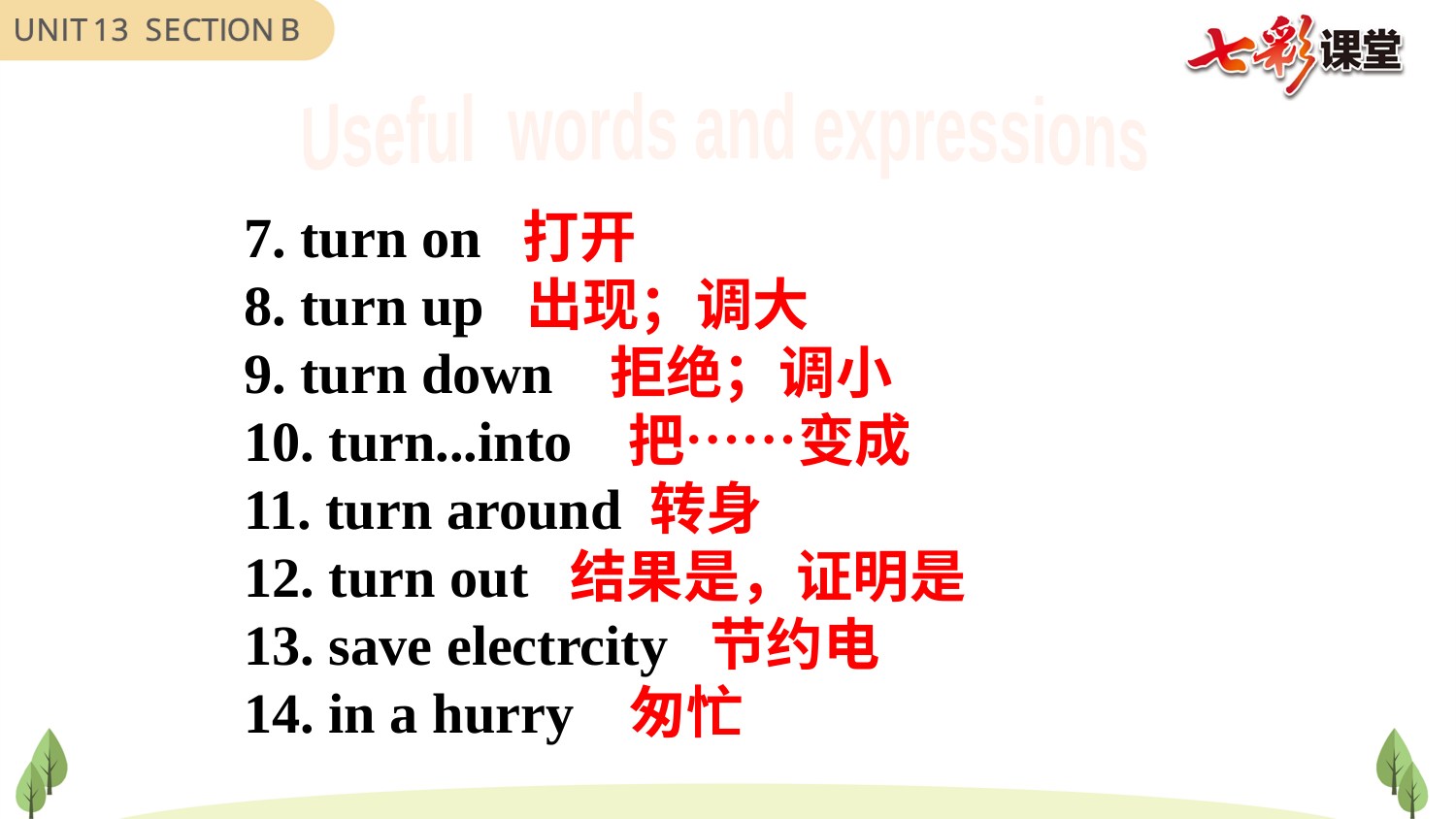

Useful  words and expressions
7. turn on  打开
8. turn up  出现；调大
9. turn down   拒绝；调小
10. turn...into   把……变成
11. turn around 转身
12. turn out  结果是，证明是
13. save electrcity  节约电
14. in a hurry   匆忙